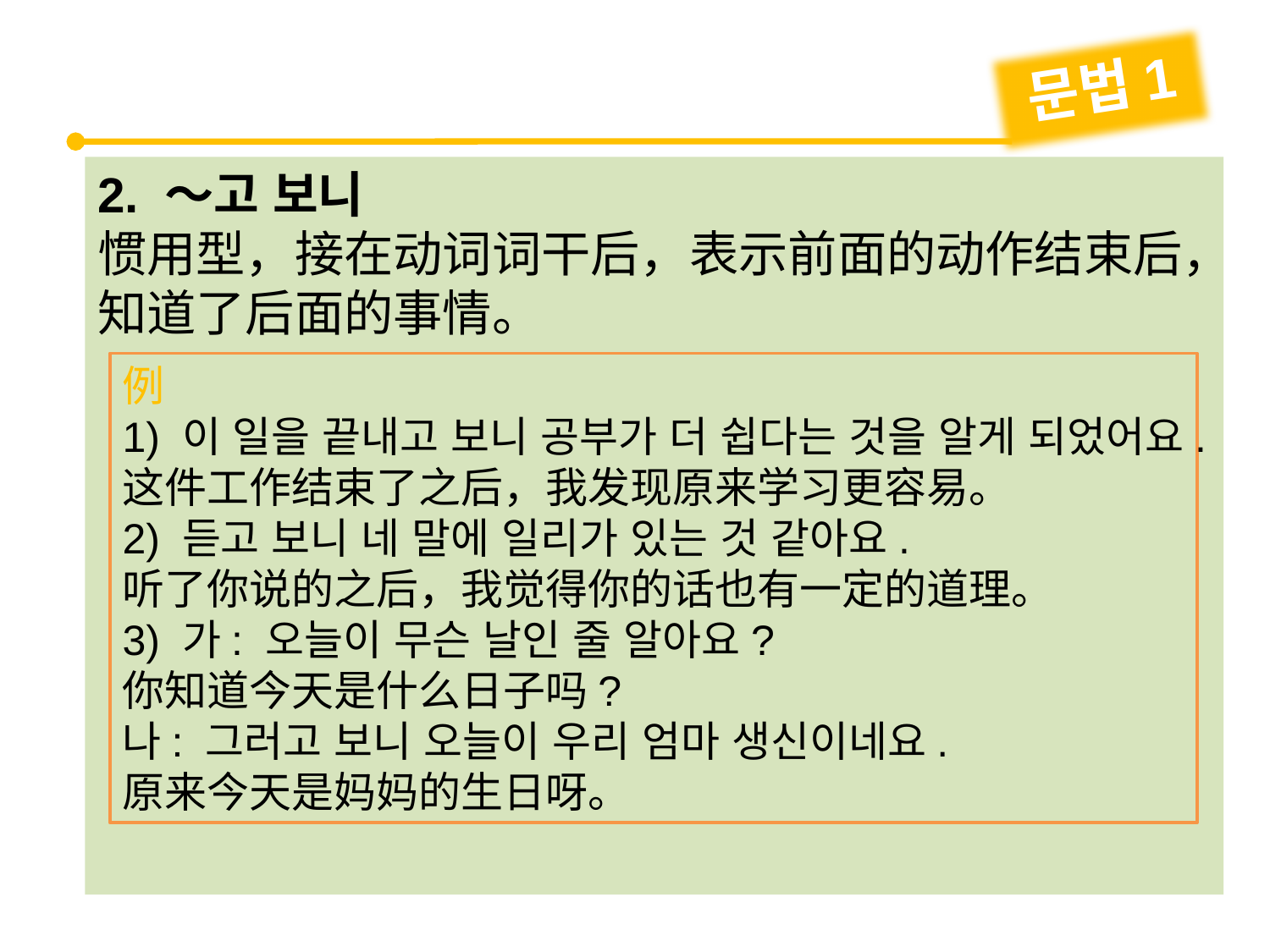

문법1
2. ～고 보니
惯用型，接在动词词干后，表示前面的动作结束后，知道了后面的事情。

例
1) 이 일을 끝내고 보니 공부가 더 쉽다는 것을 알게 되었어요.
这件工作结束了之后，我发现原来学习更容易。
2) 듣고 보니 네 말에 일리가 있는 것 같아요.
听了你说的之后，我觉得你的话也有一定的道理。
3) 가: 오늘이 무슨 날인 줄 알아요?
你知道今天是什么日子吗?
나: 그러고 보니 오늘이 우리 엄마 생신이네요.
原来今天是妈妈的生日呀。